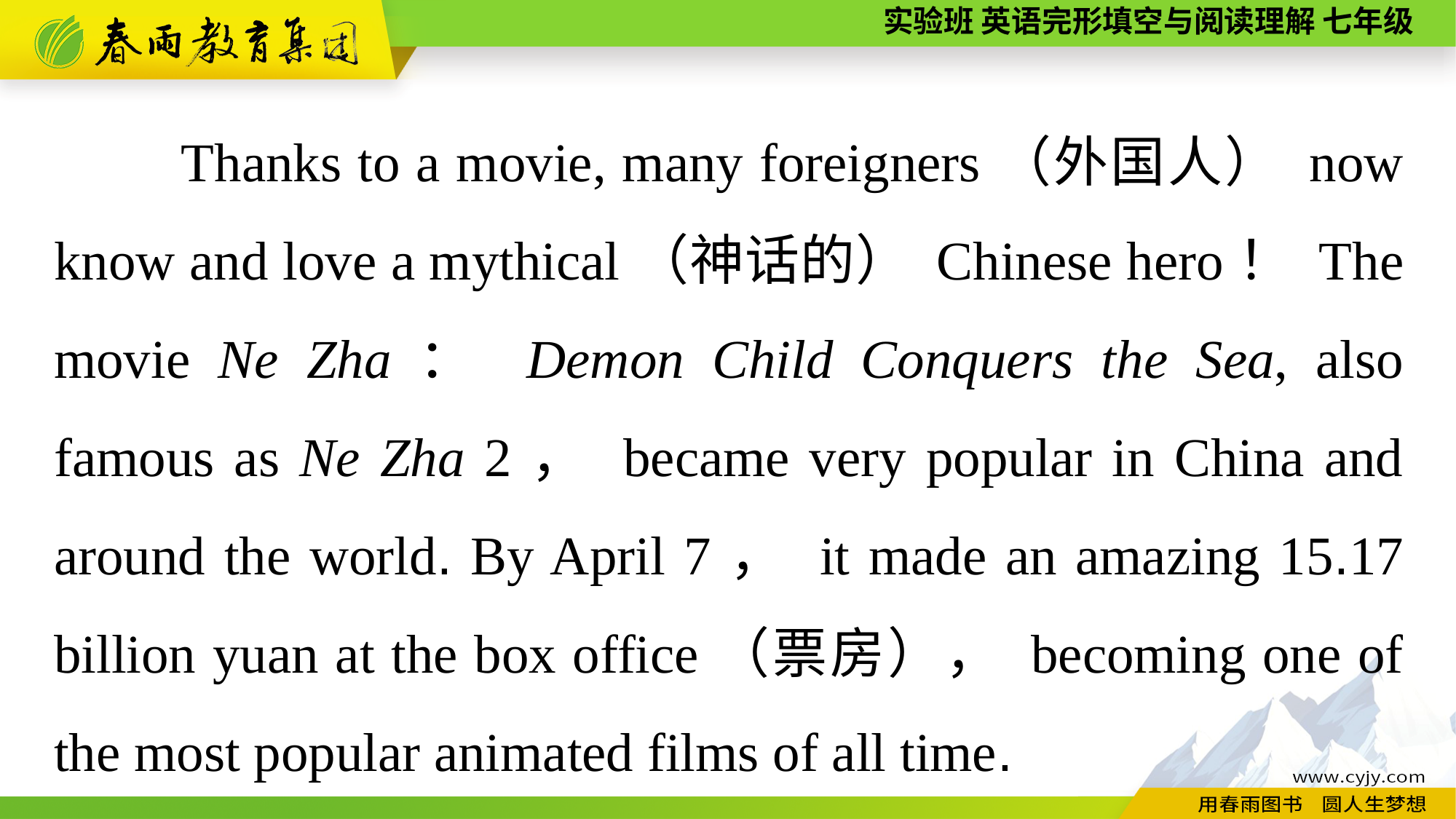

Thanks to a movie, many foreigners（外国人） now know and love a mythical（神话的） Chinese hero！ The movie Ne Zha： Demon Child Conquers the Sea, also famous as Ne Zha 2， became very popular in China and around the world. By April 7， it made an amazing 15.17 billion yuan at the box office（票房）， becoming one of the most popular animated films of all time.